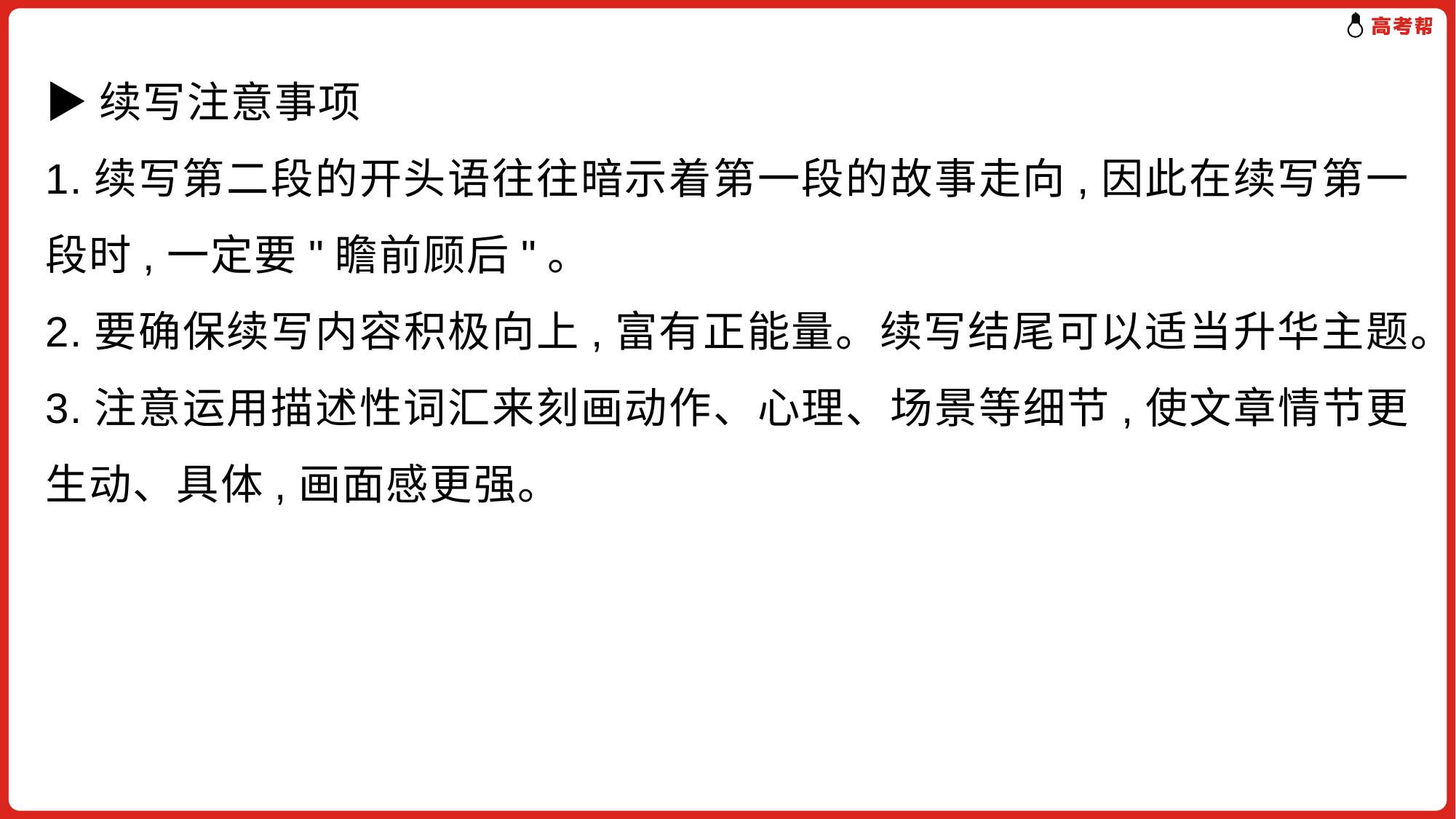

▶续写注意事项
1.续写第二段的开头语往往暗示着第一段的故事走向,因此在续写第一段时,一定要"瞻前顾后"。
2.要确保续写内容积极向上,富有正能量。续写结尾可以适当升华主题。
3.注意运用描述性词汇来刻画动作、心理、场景等细节,使文章情节更生动、具体,画面感更强。